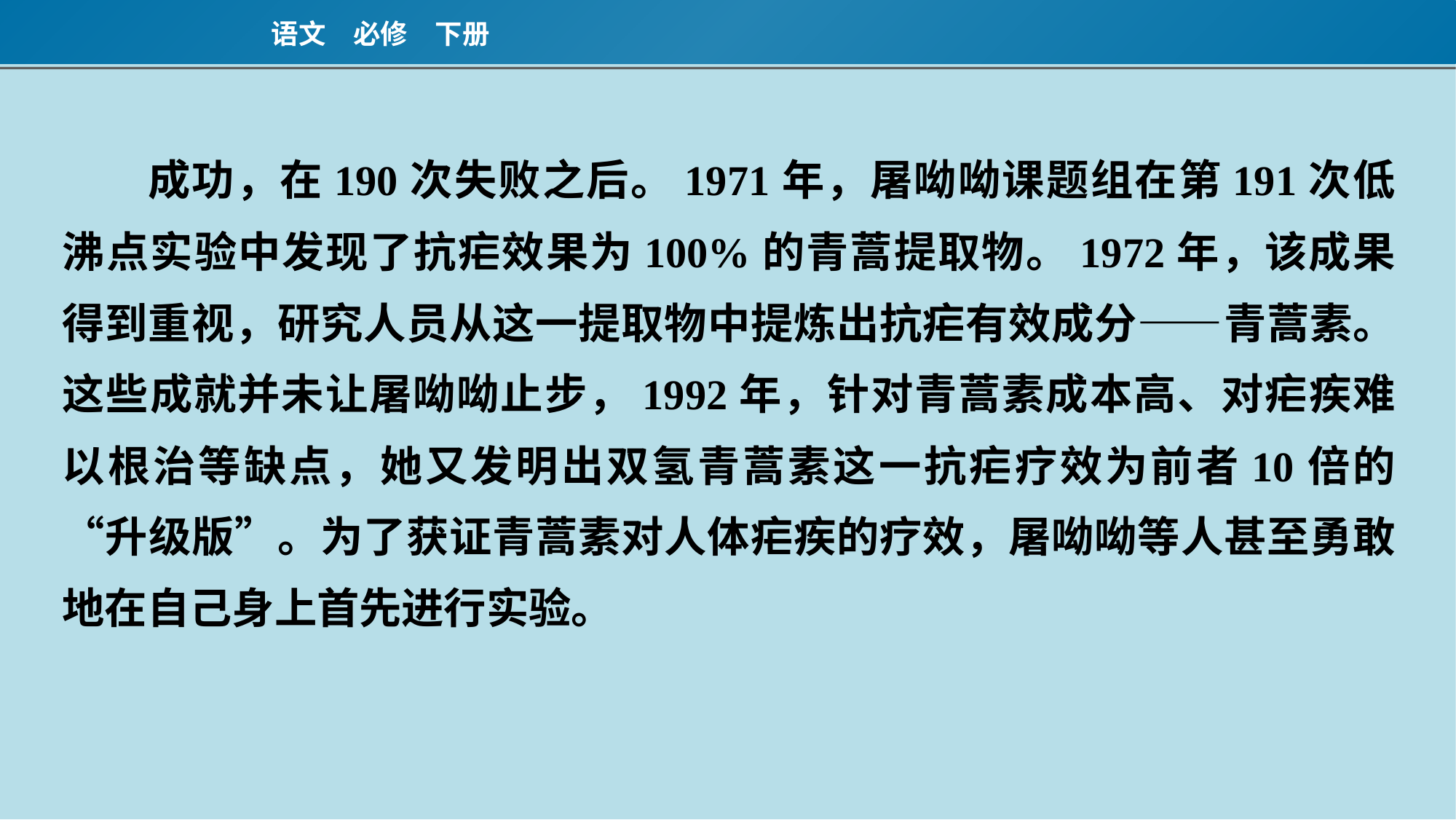

成功，在190次失败之后。1971年，屠呦呦课题组在第191次低沸点实验中发现了抗疟效果为100%的青蒿提取物。1972年，该成果得到重视，研究人员从这一提取物中提炼出抗疟有效成分——青蒿素。这些成就并未让屠呦呦止步，1992年，针对青蒿素成本高、对疟疾难以根治等缺点，她又发明出双氢青蒿素这一抗疟疗效为前者10倍的“升级版”。为了获证青蒿素对人体疟疾的疗效，屠呦呦等人甚至勇敢地在自己身上首先进行实验。